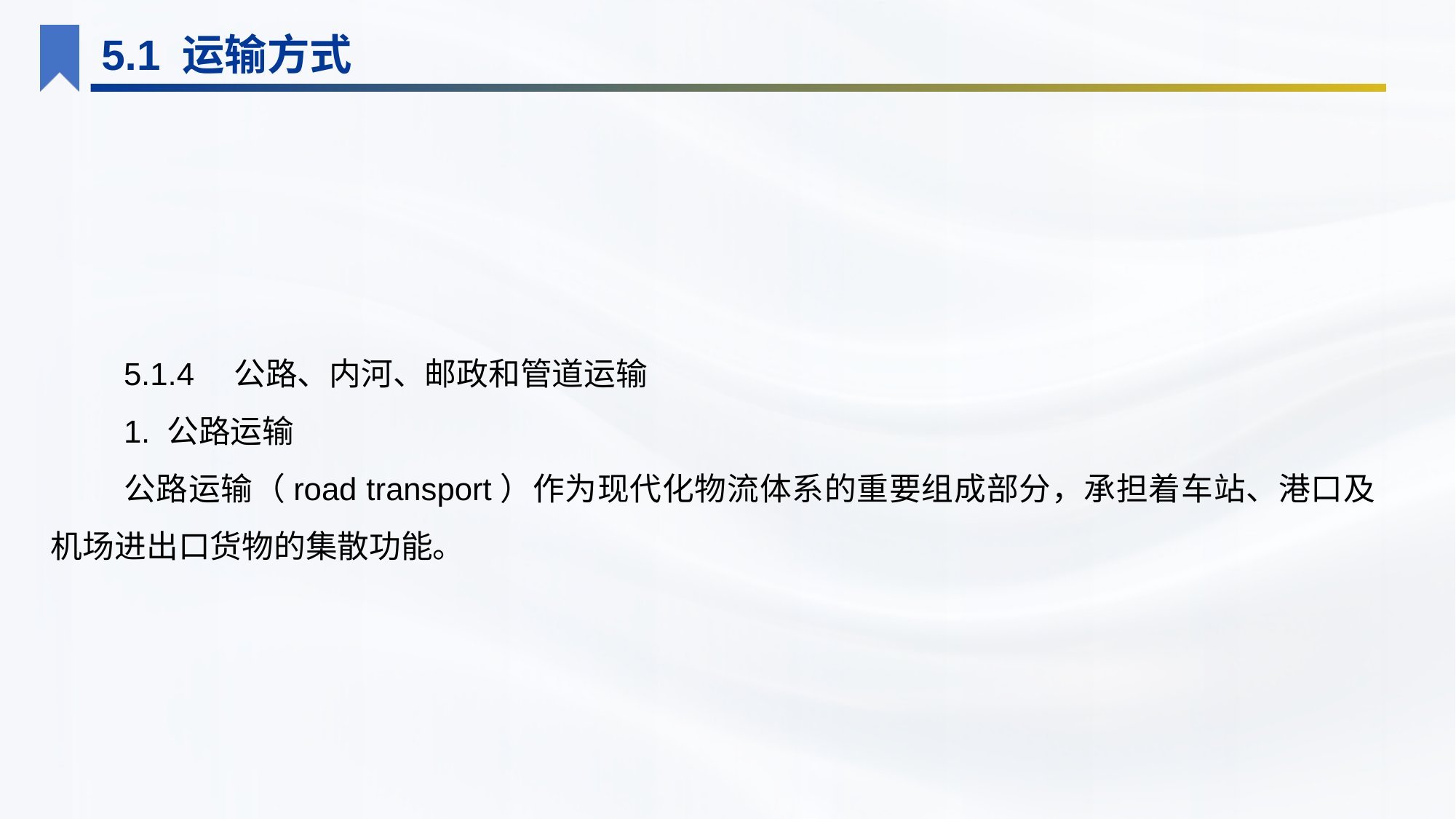

5.1 运输方式
5.1.4　公路、内河、邮政和管道运输
1. 公路运输
公路运输（road transport）作为现代化物流体系的重要组成部分，承担着车站、港口及机场进出口货物的集散功能。